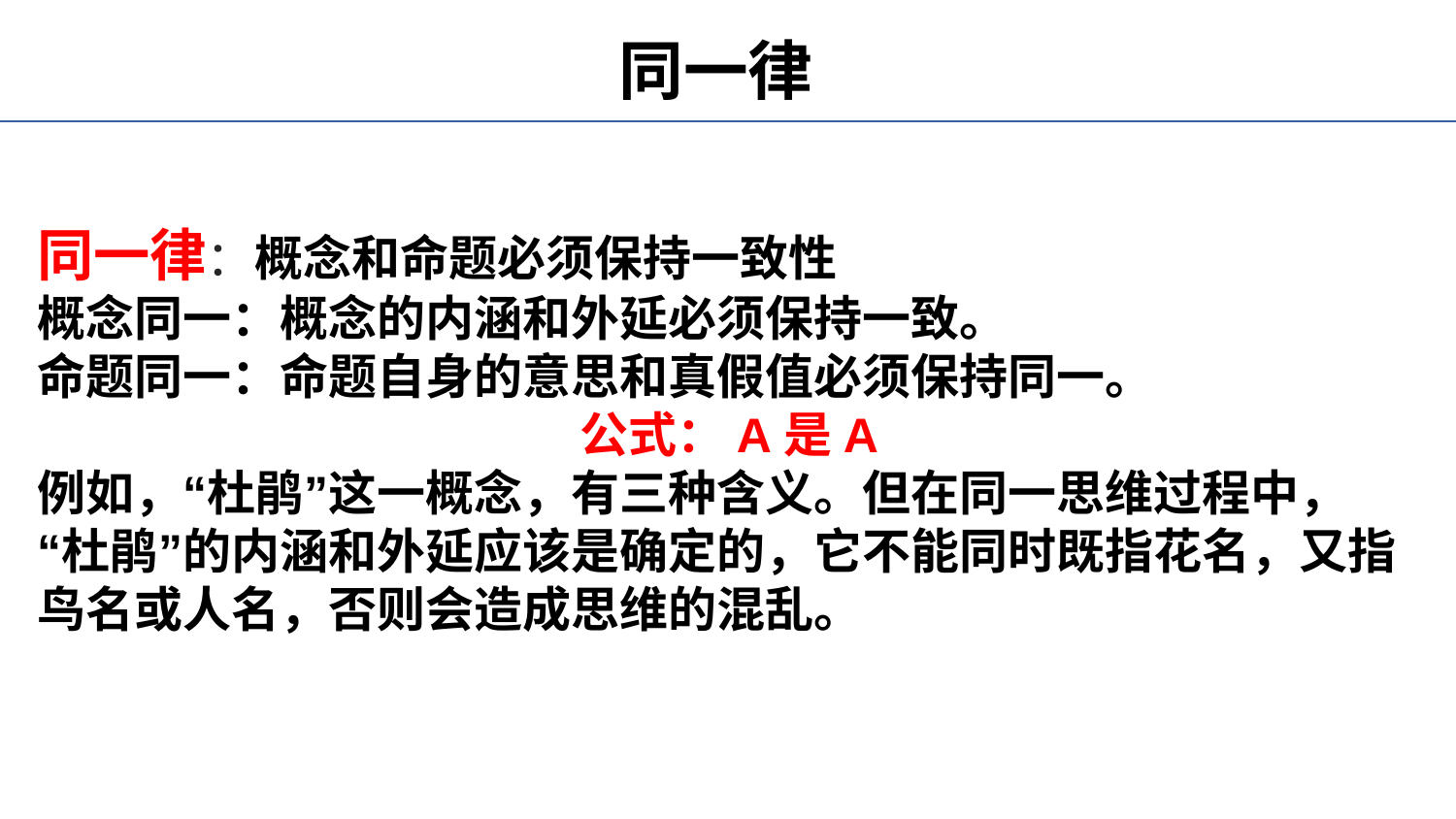

同一律
同一律：概念和命题必须保持一致性
概念同一：概念的内涵和外延必须保持一致。
命题同一：命题自身的意思和真假值必须保持同一。
 公式：A是A
例如，“杜鹃”这一概念，有三种含义。但在同一思维过程中，“杜鹃”的内涵和外延应该是确定的，它不能同时既指花名，又指鸟名或人名，否则会造成思维的混乱。